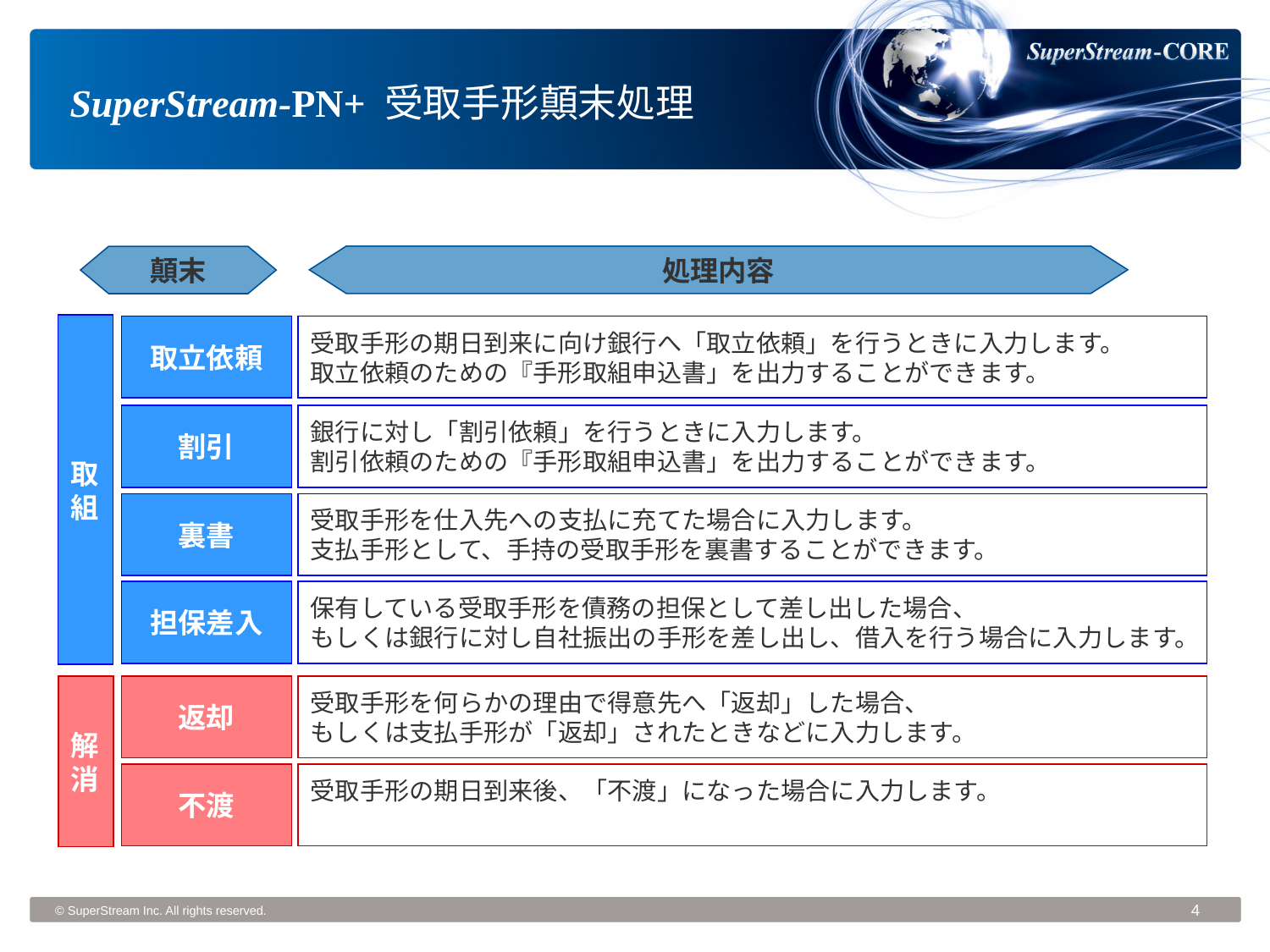

# SuperStream-PN+ 受取手形顛末処理
処理内容
顛末
取
組
取立依頼
受取手形の期日到来に向け銀行へ「取立依頼」を行うときに入力します。
取立依頼のための『手形取組申込書」を出力することができます。
割引
銀行に対し「割引依頼」を行うときに入力します。
割引依頼のための『手形取組申込書」を出力することができます。
裏書
受取手形を仕入先への支払に充てた場合に入力します。
支払手形として、手持の受取手形を裏書することができます。
担保差入
保有している受取手形を債務の担保として差し出した場合、
もしくは銀行に対し自社振出の手形を差し出し、借入を行う場合に入力します。
解
消
返却
受取手形を何らかの理由で得意先へ「返却」した場合、
もしくは支払手形が「返却」されたときなどに入力します。
不渡
受取手形の期日到来後、「不渡」になった場合に入力します。

© SuperStream Inc. All rights reserved.
4